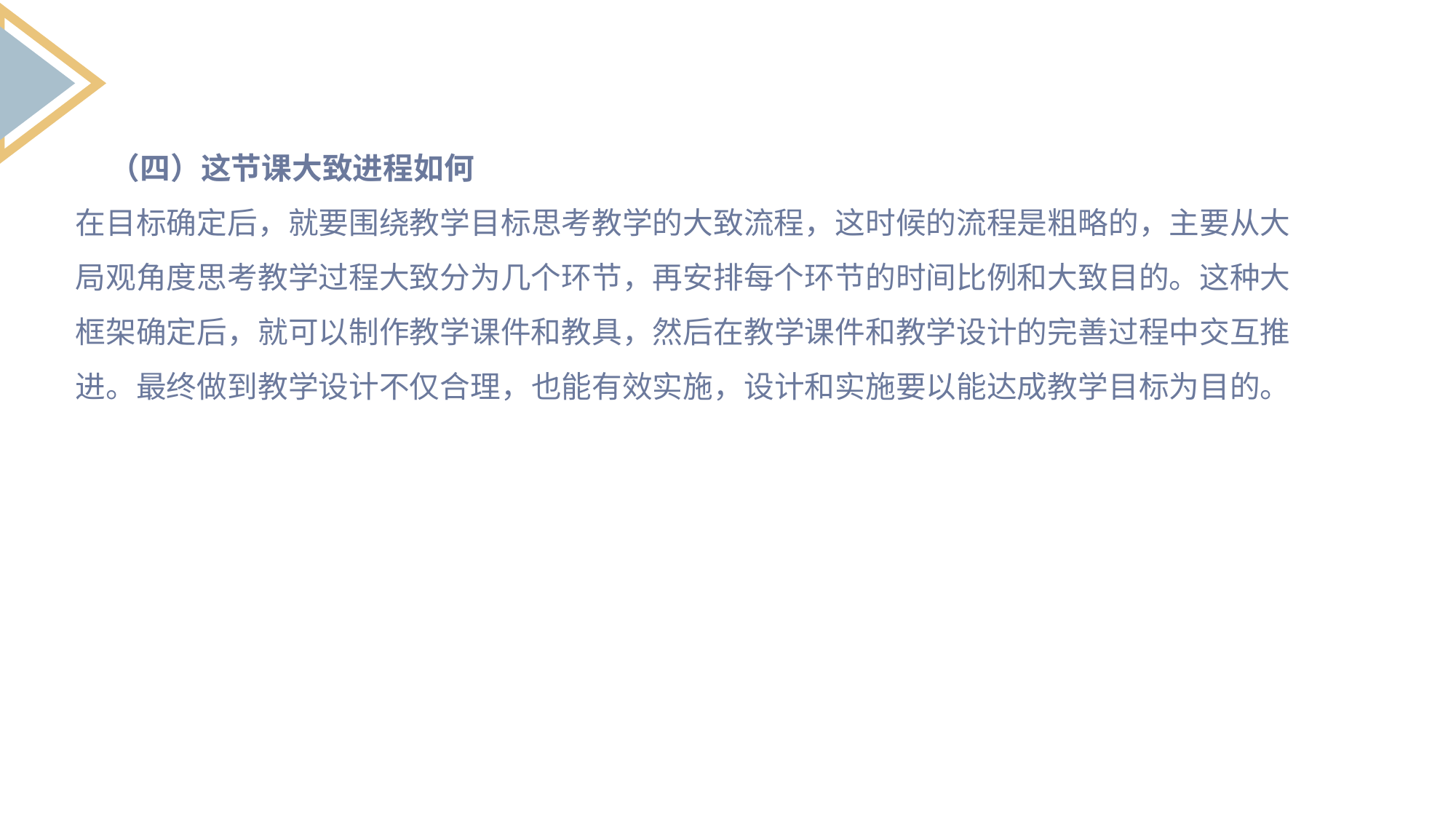

（四）这节课大致进程如何
在目标确定后，就要围绕教学目标思考教学的大致流程，这时候的流程是粗略的，主要从大局观角度思考教学过程大致分为几个环节，再安排每个环节的时间比例和大致目的。这种大框架确定后，就可以制作教学课件和教具，然后在教学课件和教学设计的完善过程中交互推进。最终做到教学设计不仅合理，也能有效实施，设计和实施要以能达成教学目标为目的。

列出要点